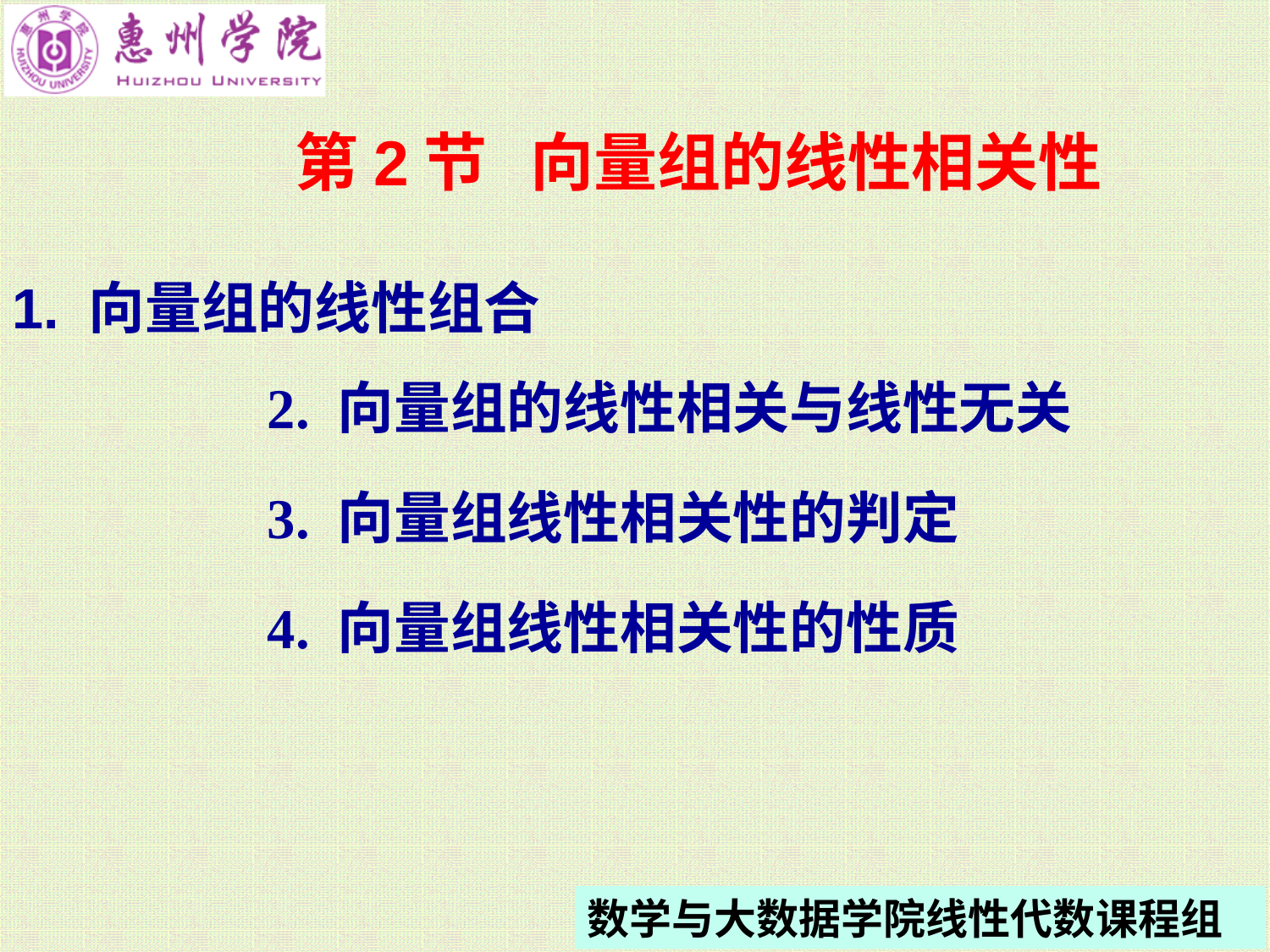

# 第2节   向量组的线性相关性
1. 向量组的线性组合
2. 向量组的线性相关与线性无关
3. 向量组线性相关性的判定
4. 向量组线性相关性的性质